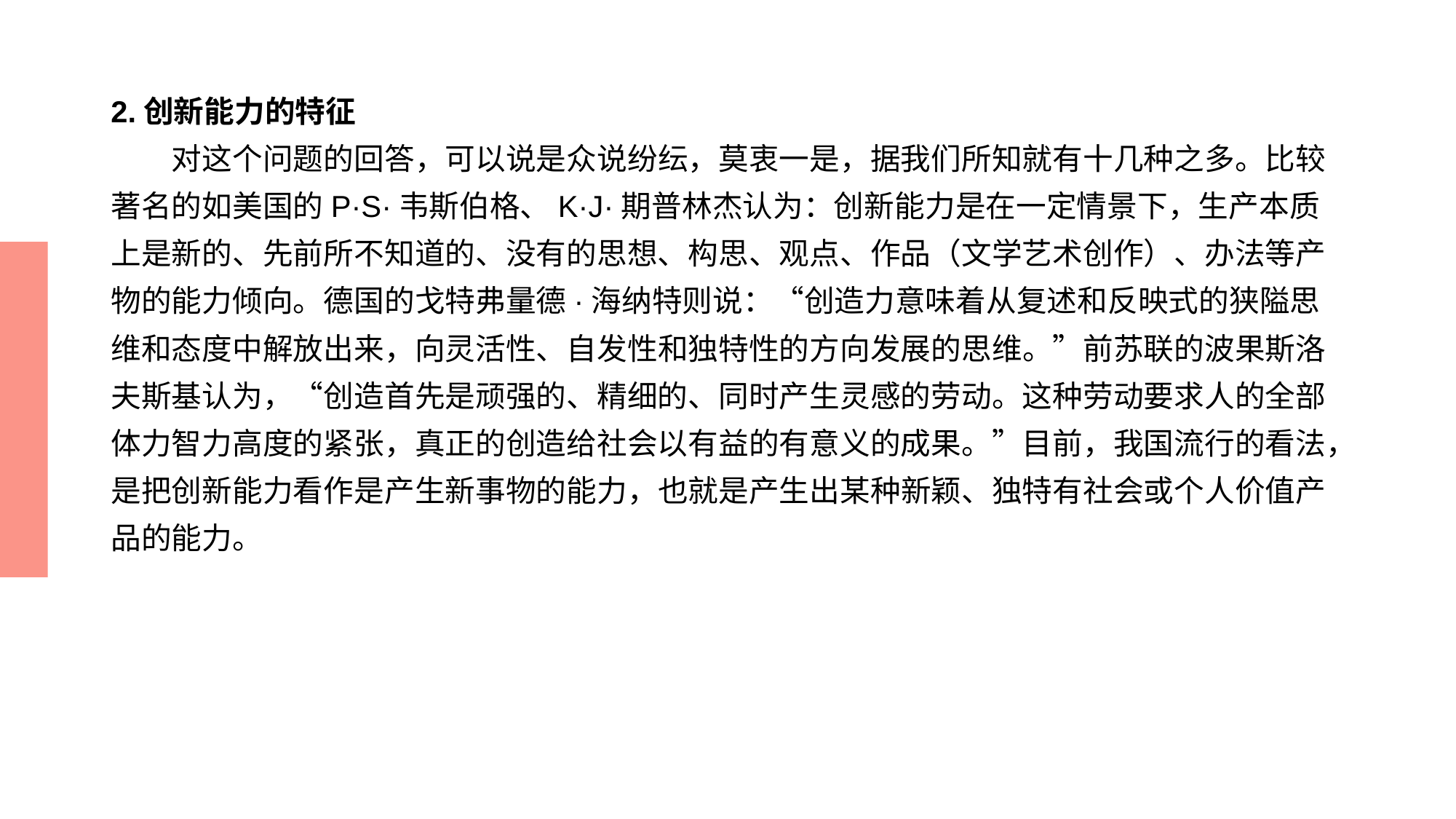

# 2.创新能力的特征
　　对这个问题的回答，可以说是众说纷纭，莫衷一是，据我们所知就有十几种之多。比较著名的如美国的P·S·韦斯伯格、K·J·期普林杰认为：创新能力是在一定情景下，生产本质上是新的、先前所不知道的、没有的思想、构思、观点、作品（文学艺术创作）、办法等产物的能力倾向。德国的戈特弗量德·海纳特则说：“创造力意味着从复述和反映式的狭隘思维和态度中解放出来，向灵活性、自发性和独特性的方向发展的思维。”前苏联的波果斯洛夫斯基认为，“创造首先是顽强的、精细的、同时产生灵感的劳动。这种劳动要求人的全部体力智力高度的紧张，真正的创造给社会以有益的有意义的成果。”目前，我国流行的看法，是把创新能力看作是产生新事物的能力，也就是产生出某种新颖、独特有社会或个人价值产品的能力。